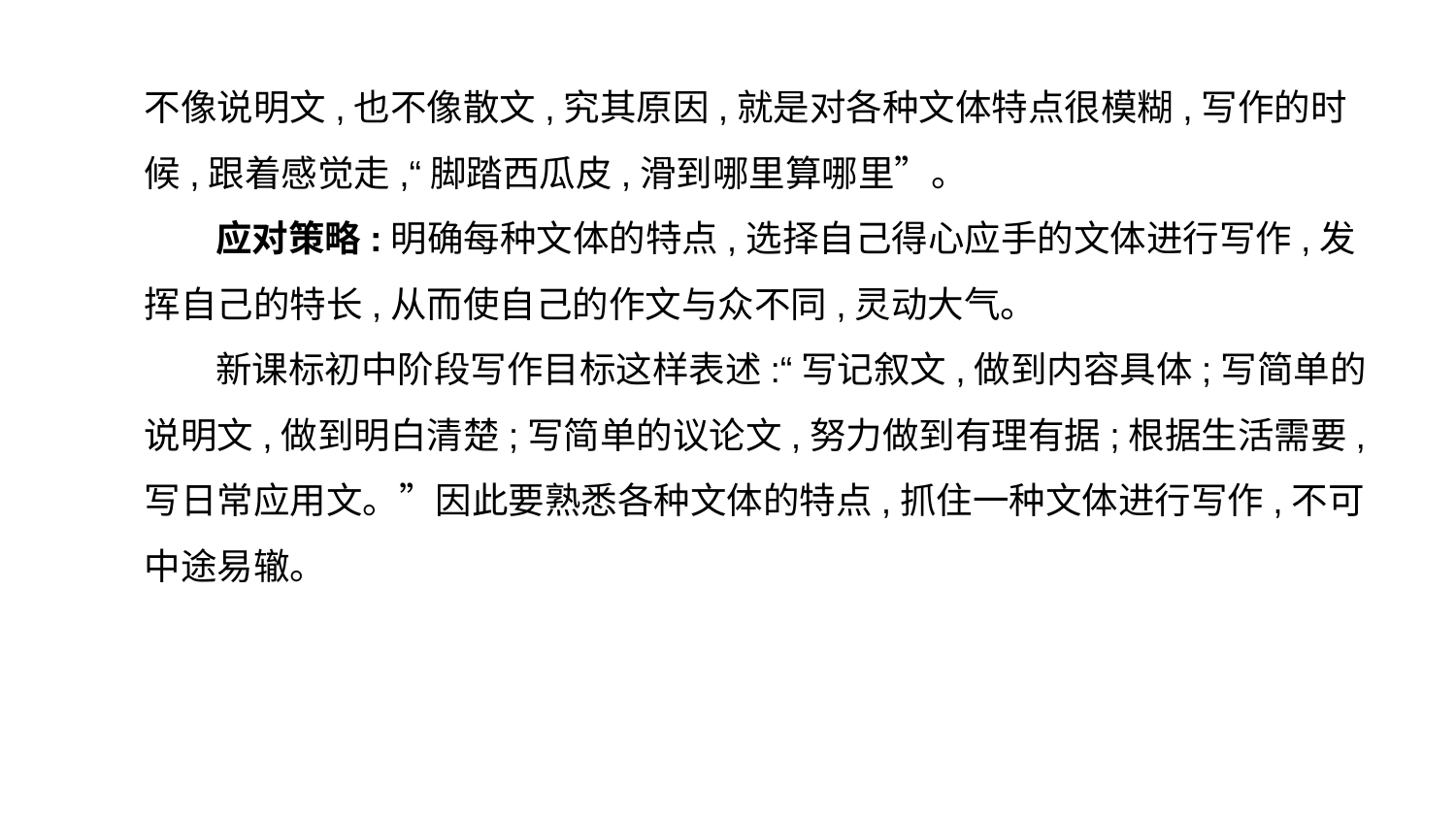

不像说明文,也不像散文,究其原因,就是对各种文体特点很模糊,写作的时候,跟着感觉走,“脚踏西瓜皮,滑到哪里算哪里”。
应对策略:明确每种文体的特点,选择自己得心应手的文体进行写作,发挥自己的特长,从而使自己的作文与众不同,灵动大气。
新课标初中阶段写作目标这样表述:“写记叙文,做到内容具体;写简单的说明文,做到明白清楚;写简单的议论文,努力做到有理有据;根据生活需要,写日常应用文。”因此要熟悉各种文体的特点,抓住一种文体进行写作,不可中途易辙。